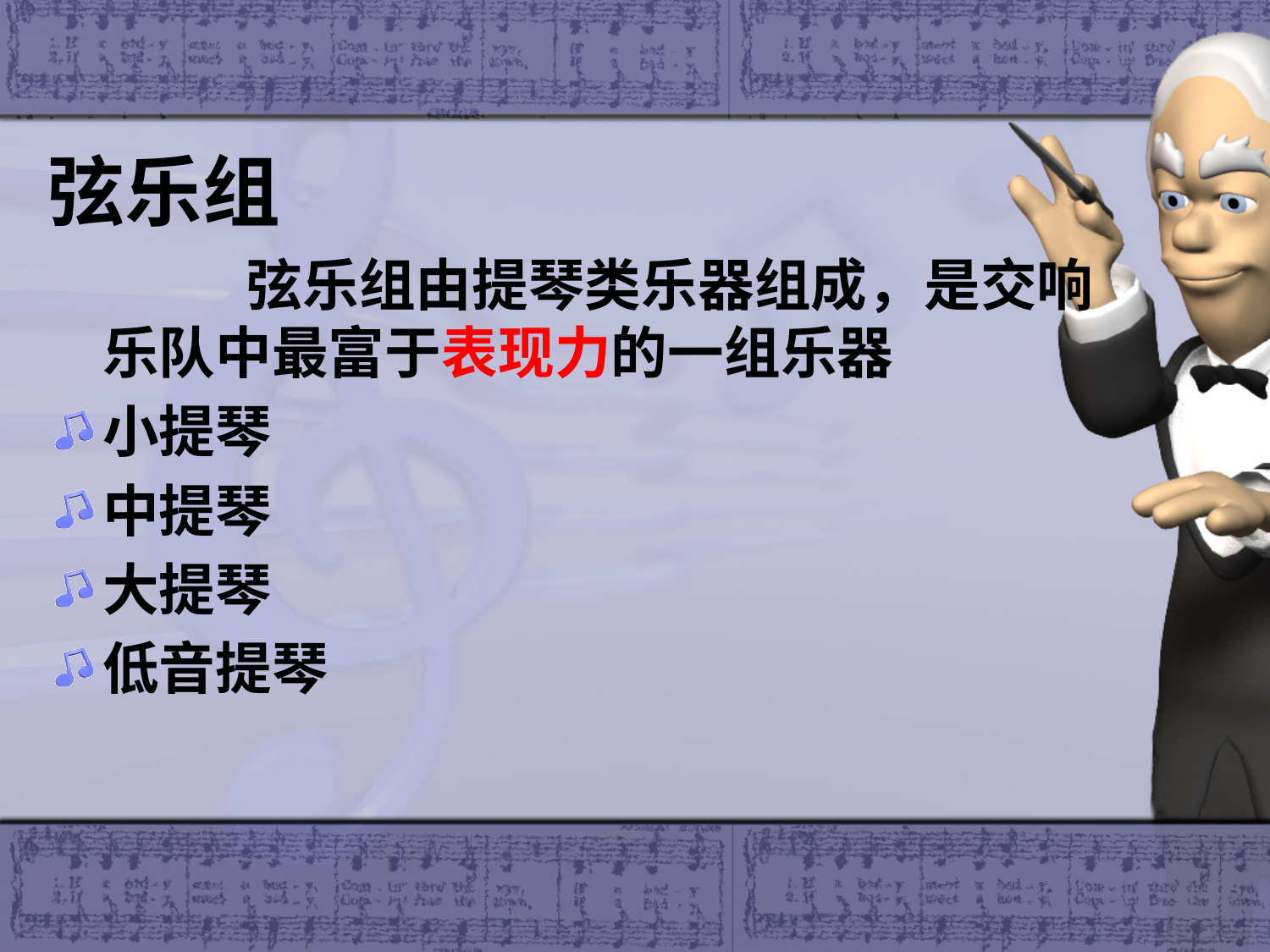

# 弦乐组
              弦乐组由提琴类乐器组成，是交响乐队中最富于表现力的一组乐器
小提琴
中提琴
大提琴
低音提琴